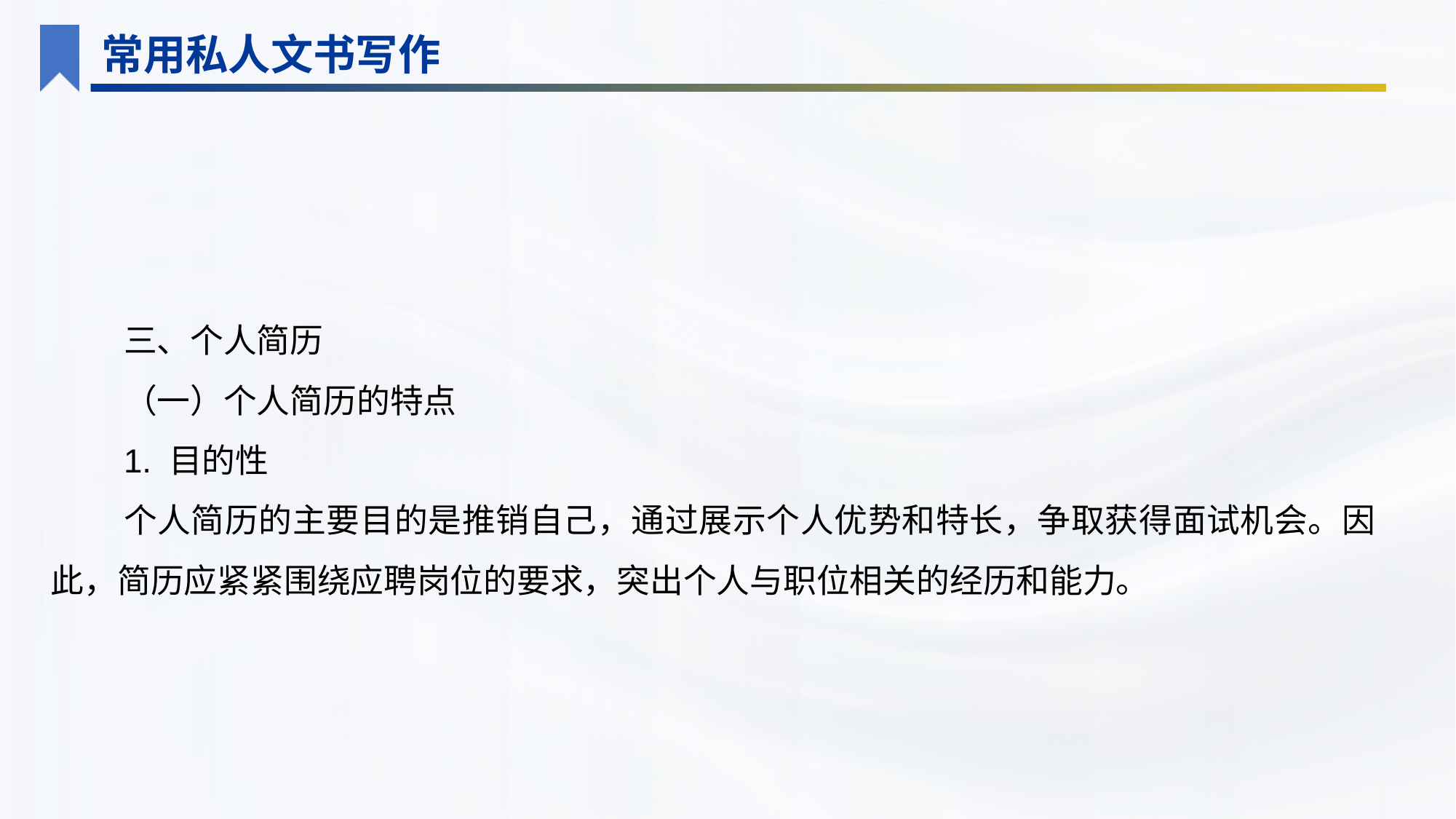

常用私人文书写作
三、个人简历
（一）个人简历的特点
1. 目的性
个人简历的主要目的是推销自己，通过展示个人优势和特长，争取获得面试机会。因此，简历应紧紧围绕应聘岗位的要求，突出个人与职位相关的经历和能力。